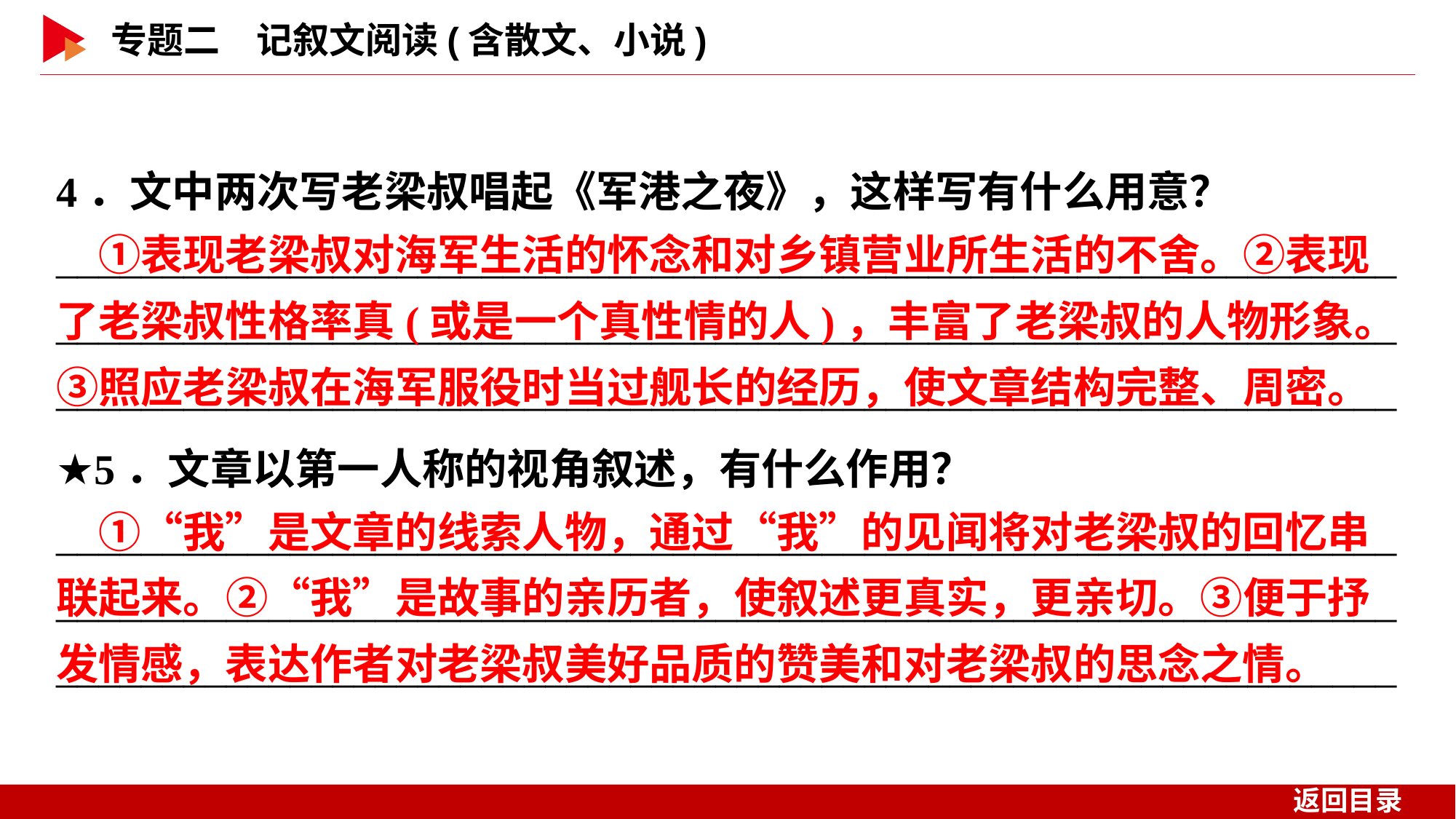

4．文中两次写老梁叔唱起《军港之夜》，这样写有什么用意？_____________________________________________________________________________________________________________________________________________________________________________________________
　①表现老梁叔对海军生活的怀念和对乡镇营业所生活的不舍。②表现了老梁叔性格率真(或是一个真性情的人)，丰富了老梁叔的人物形象。③照应老梁叔在海军服役时当过舰长的经历，使文章结构完整、周密。
★5．文章以第一人称的视角叙述，有什么作用？_____________________________________________________________________________________________________________________________________________________________________________________________
　①“我”是文章的线索人物，通过“我”的见闻将对老梁叔的回忆串联起来。②“我”是故事的亲历者，使叙述更真实，更亲切。③便于抒发情感，表达作者对老梁叔美好品质的赞美和对老梁叔的思念之情。